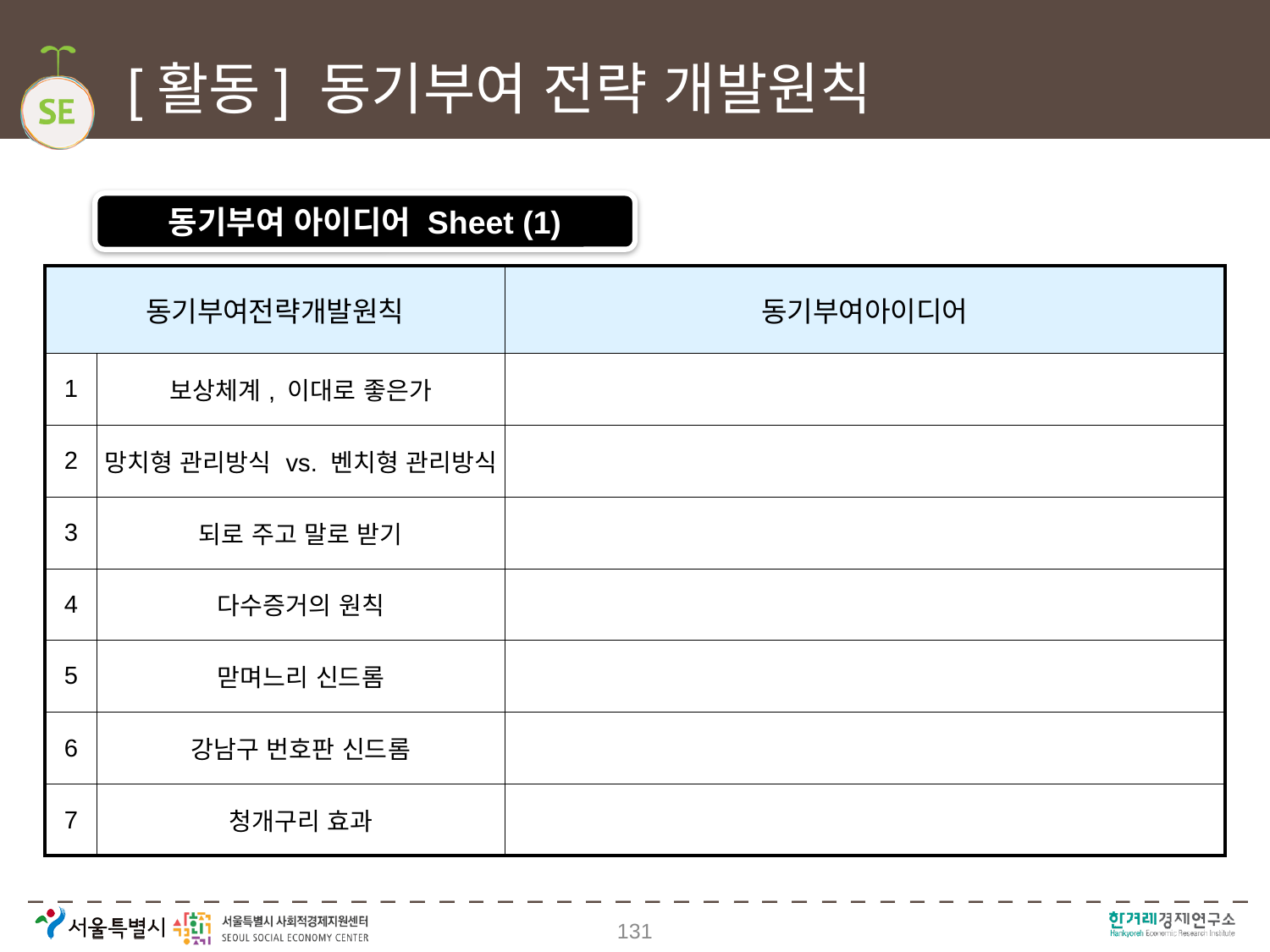

# [활동] 동기부여 전략 개발원칙
동기부여 아이디어 Sheet (1)
| 동기부여전략개발원칙 |  | 동기부여아이디어 |
| --- | --- | --- |
| 1 | 보상체계, 이대로 좋은가 |  |
| 2 | 망치형 관리방식 vs. 벤치형 관리방식 |  |
| 3 | 되로 주고 말로 받기 |  |
| 4 | 다수증거의 원칙 |  |
| 5 | 맏며느리 신드롬 |  |
| 6 | 강남구 번호판 신드롬 |  |
| 7 | 청개구리 효과 |  |
131